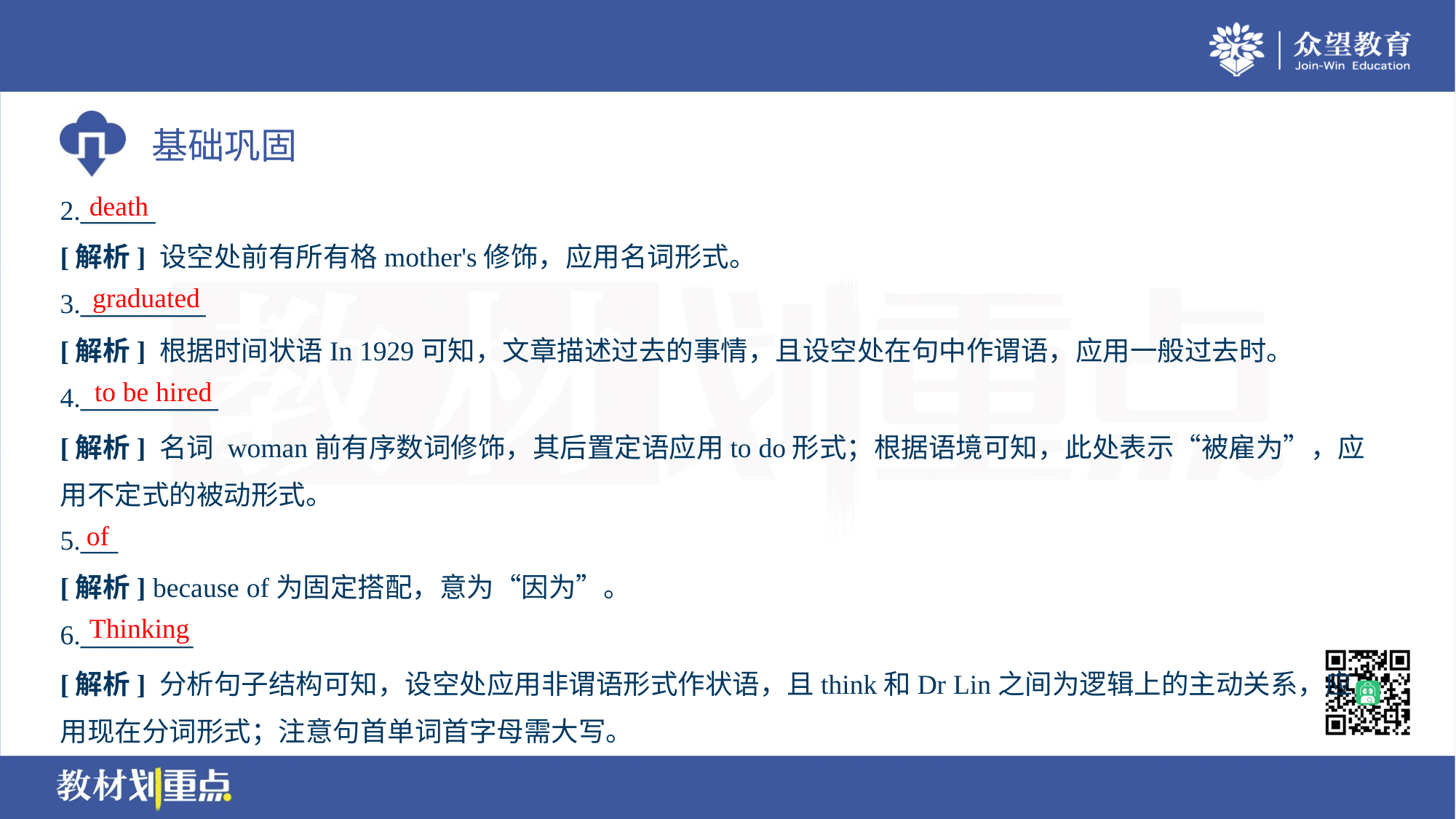

death
2.______
[解析] 设空处前有所有格mother's修饰，应用名词形式。
graduated
3.__________
[解析] 根据时间状语In 1929可知，文章描述过去的事情，且设空处在句中作谓语，应用一般过去时。
to be hired
4.___________
[解析] 名词 woman前有序数词修饰，其后置定语应用to do形式；根据语境可知，此处表示“被雇为”，应
用不定式的被动形式。
of
5.___
[解析] because of为固定搭配，意为“因为”。
Thinking
6._________
[解析] 分析句子结构可知，设空处应用非谓语形式作状语，且think和Dr Lin之间为逻辑上的主动关系，应
用现在分词形式；注意句首单词首字母需大写。